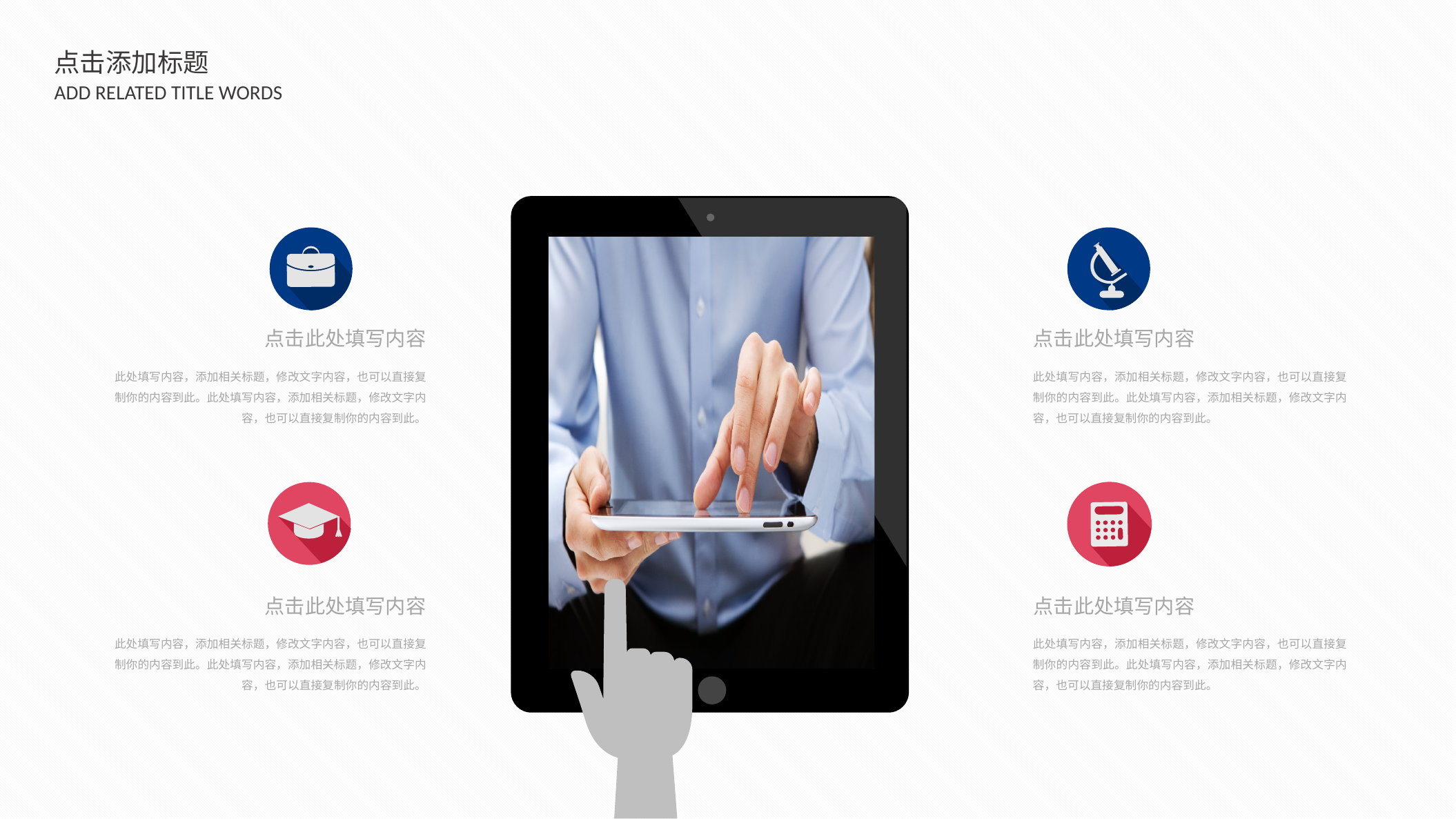

点击添加标题
ADD RELATED TITLE WORDS

点击此处填写内容
点击此处填写内容
此处填写内容，添加相关标题，修改文字内容，也可以直接复制你的内容到此。此处填写内容，添加相关标题，修改文字内容，也可以直接复制你的内容到此。
此处填写内容，添加相关标题，修改文字内容，也可以直接复制你的内容到此。此处填写内容，添加相关标题，修改文字内容，也可以直接复制你的内容到此。

点击此处填写内容
点击此处填写内容
此处填写内容，添加相关标题，修改文字内容，也可以直接复制你的内容到此。此处填写内容，添加相关标题，修改文字内容，也可以直接复制你的内容到此。
此处填写内容，添加相关标题，修改文字内容，也可以直接复制你的内容到此。此处填写内容，添加相关标题，修改文字内容，也可以直接复制你的内容到此。